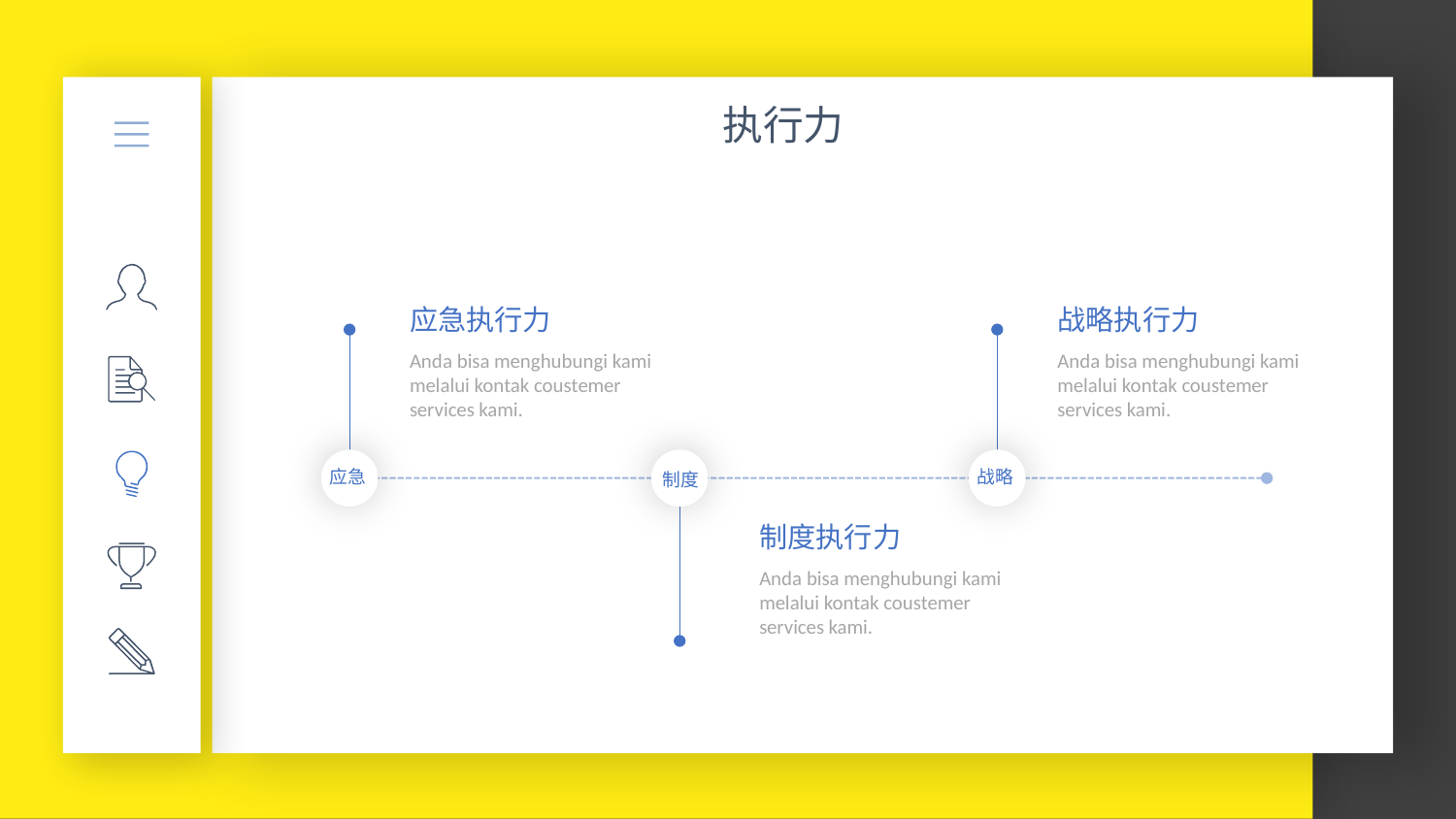

执行力

应急执行力
战略执行力
Anda bisa menghubungi kami melalui kontak coustemer services kami.
Anda bisa menghubungi kami melalui kontak coustemer services kami.

应急
战略
制度
制度执行力

Anda bisa menghubungi kami melalui kontak coustemer services kami.